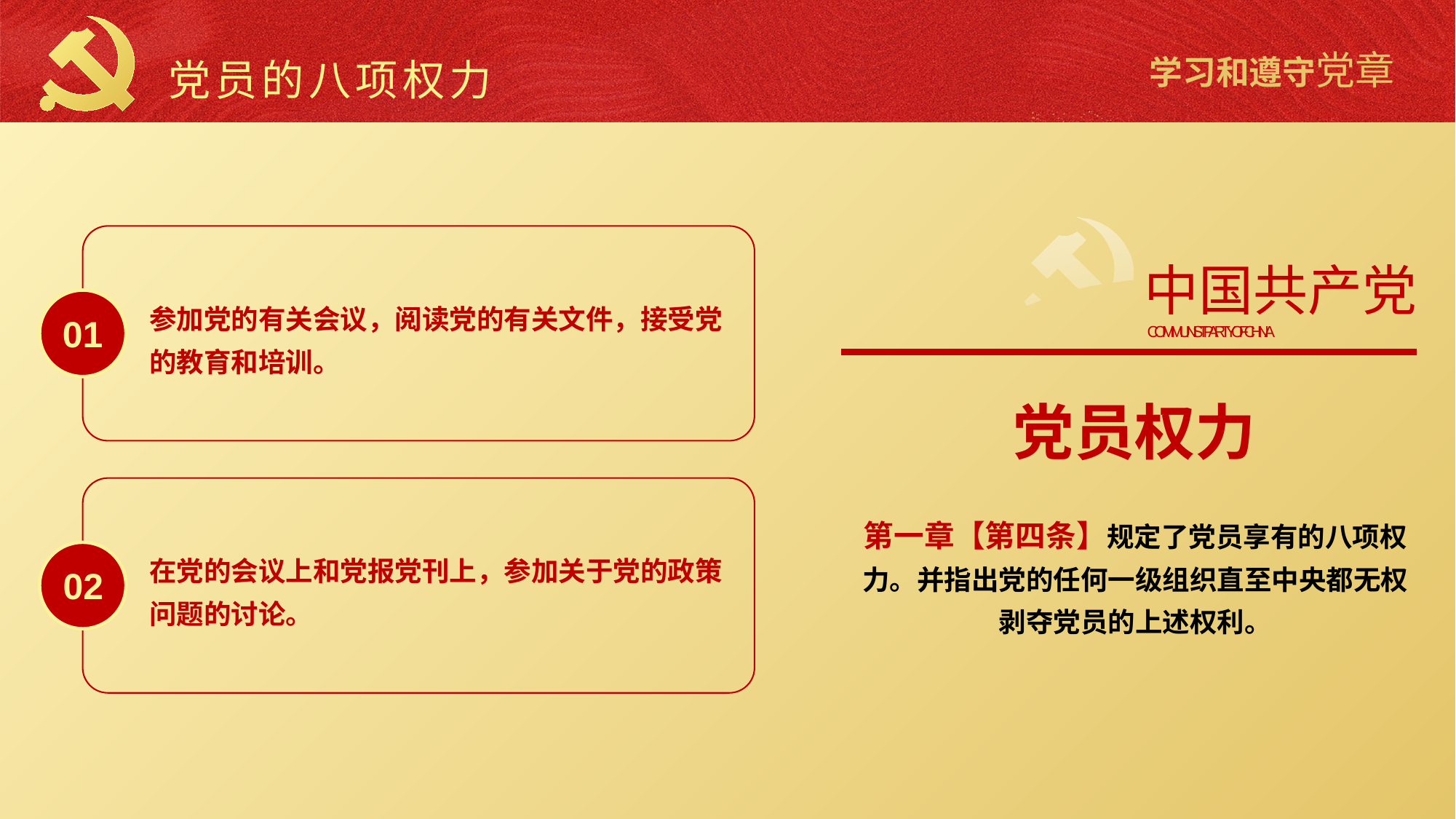

党员的八项权力

中国共产党
COMMUNIST PARTY OF CHINA

参加党的有关会议，阅读党的有关文件，接受党的教育和培训。

01
党员权力

在党的会议上和党报党刊上，参加关于党的政策问题的讨论。

02
第一章【第四条】规定了党员享有的八项权力。并指出党的任何一级组织直至中央都无权剥夺党员的上述权利。